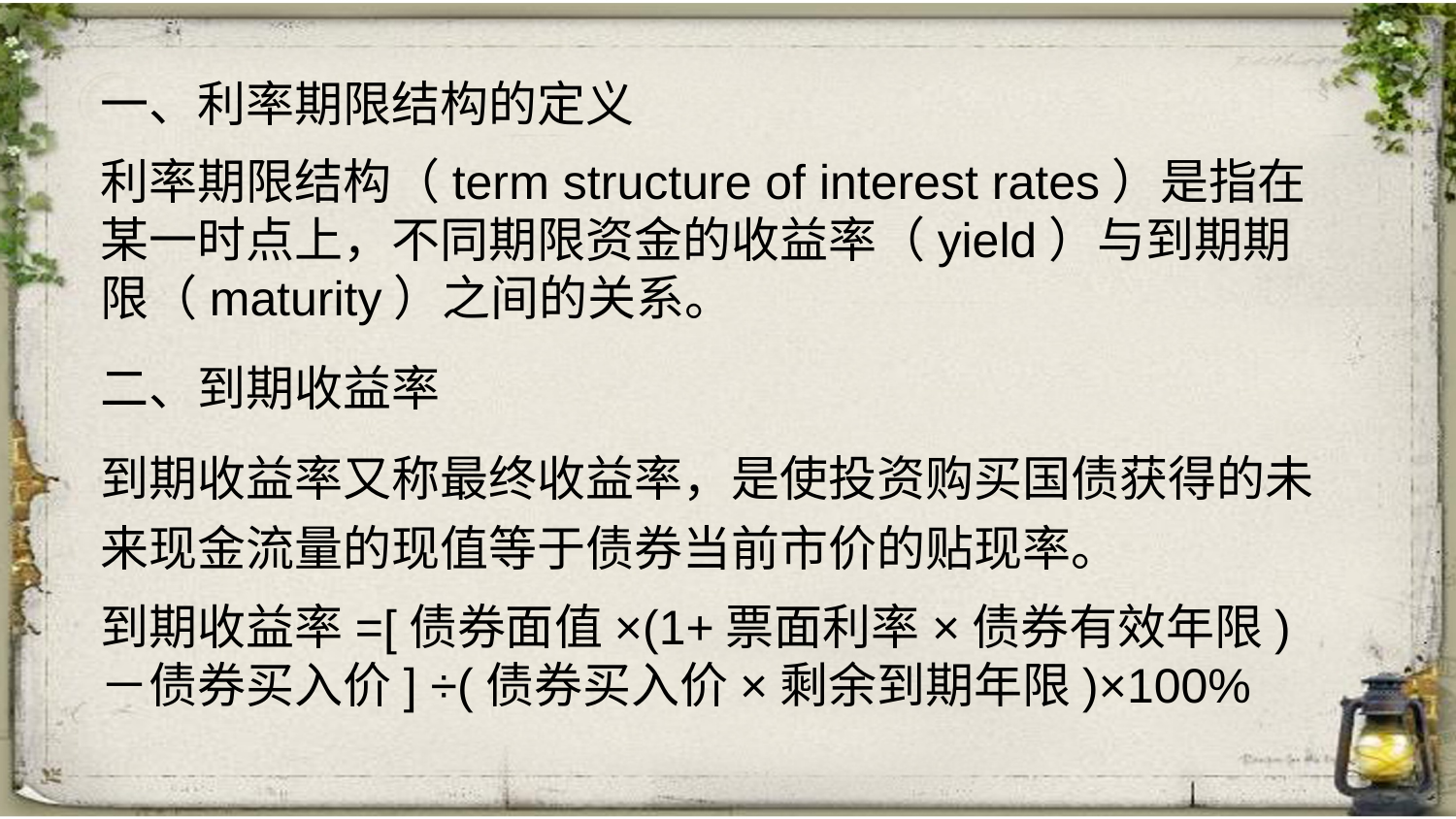

一、利率期限结构的定义
利率期限结构（term structure of interest rates）是指在某一时点上，不同期限资金的收益率（yield）与到期期限（maturity）之间的关系。
二、到期收益率
到期收益率又称最终收益率，是使投资购买国债获得的未来现金流量的现值等于债券当前市价的贴现率。
到期收益率=[债券面值×(1+票面利率×债券有效年限) －债券买入价] ÷(债券买入价×剩余到期年限)×100%